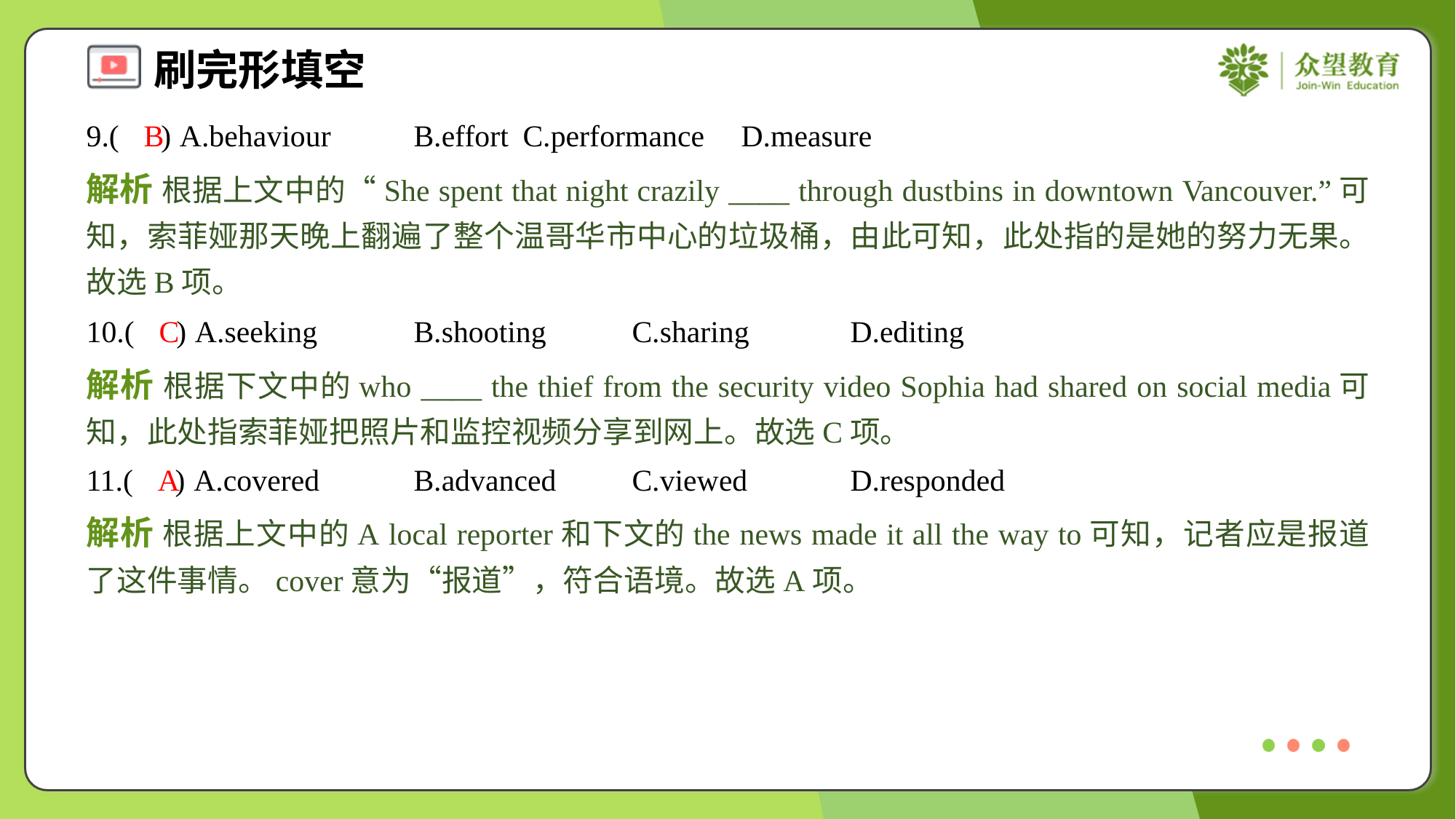

9.(     ) A.behaviour	B.effort	C.performance	D.measure
B
解析 根据上文中的“She spent that night crazily ____ through dustbins in downtown Vancouver.”可知，索菲娅那天晚上翻遍了整个温哥华市中心的垃圾桶，由此可知，此处指的是她的努力无果。故选B项。
10.(     ) A.seeking	B.shooting	C.sharing	D.editing
C
解析 根据下文中的who ____ the thief from the security video Sophia had shared on social media可知，此处指索菲娅把照片和监控视频分享到网上。故选C项。
11.(     ) A.covered	B.advanced	C.viewed	D.responded
A
解析 根据上文中的A local reporter和下文的the news made it all the way to可知，记者应是报道了这件事情。cover意为“报道”，符合语境。故选A项。